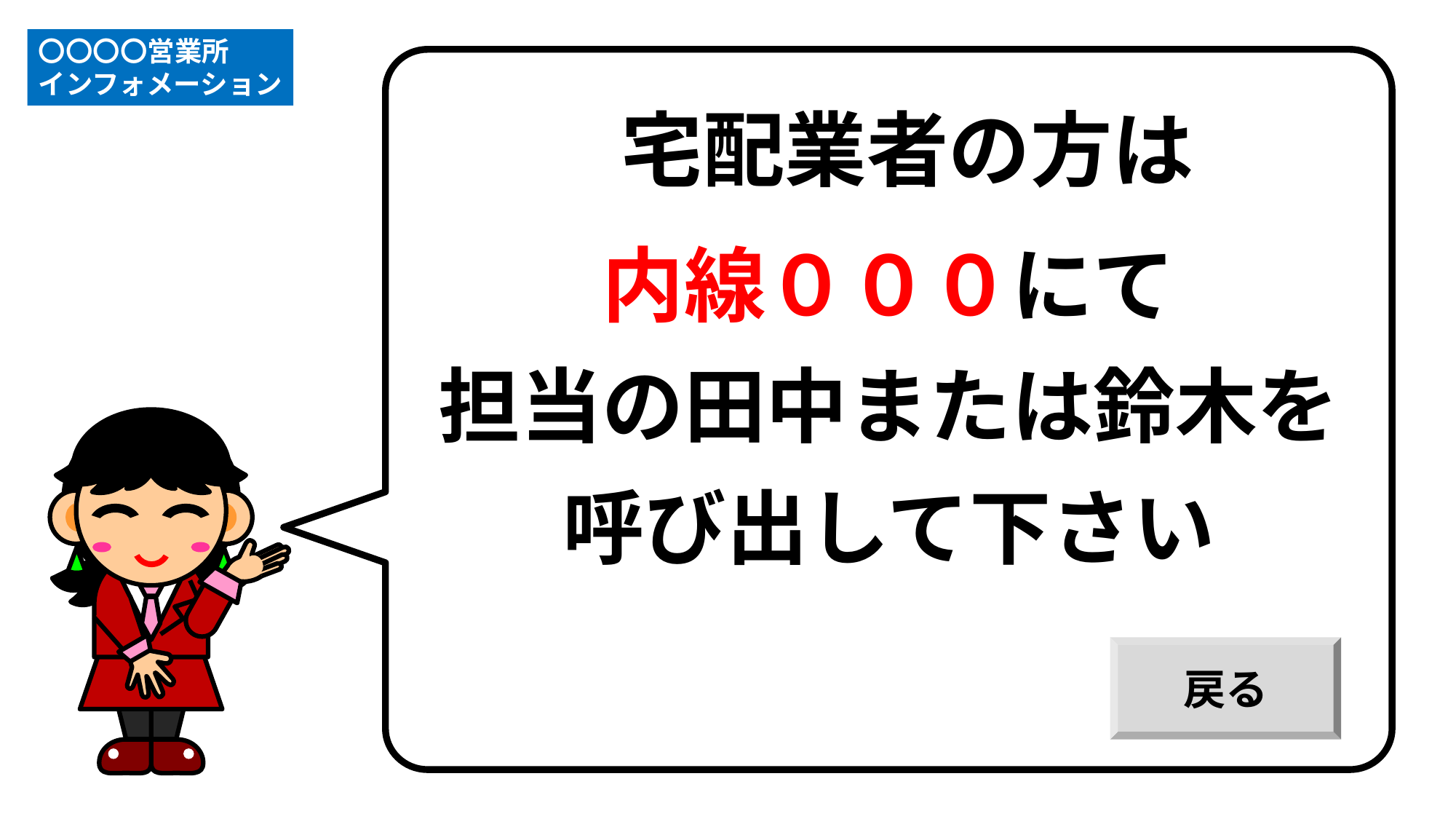

〇〇〇〇営業所
インフォメーション

宅配業者の方は
内線０００にて
担当の田中または鈴木を
呼び出して下さい

戻る